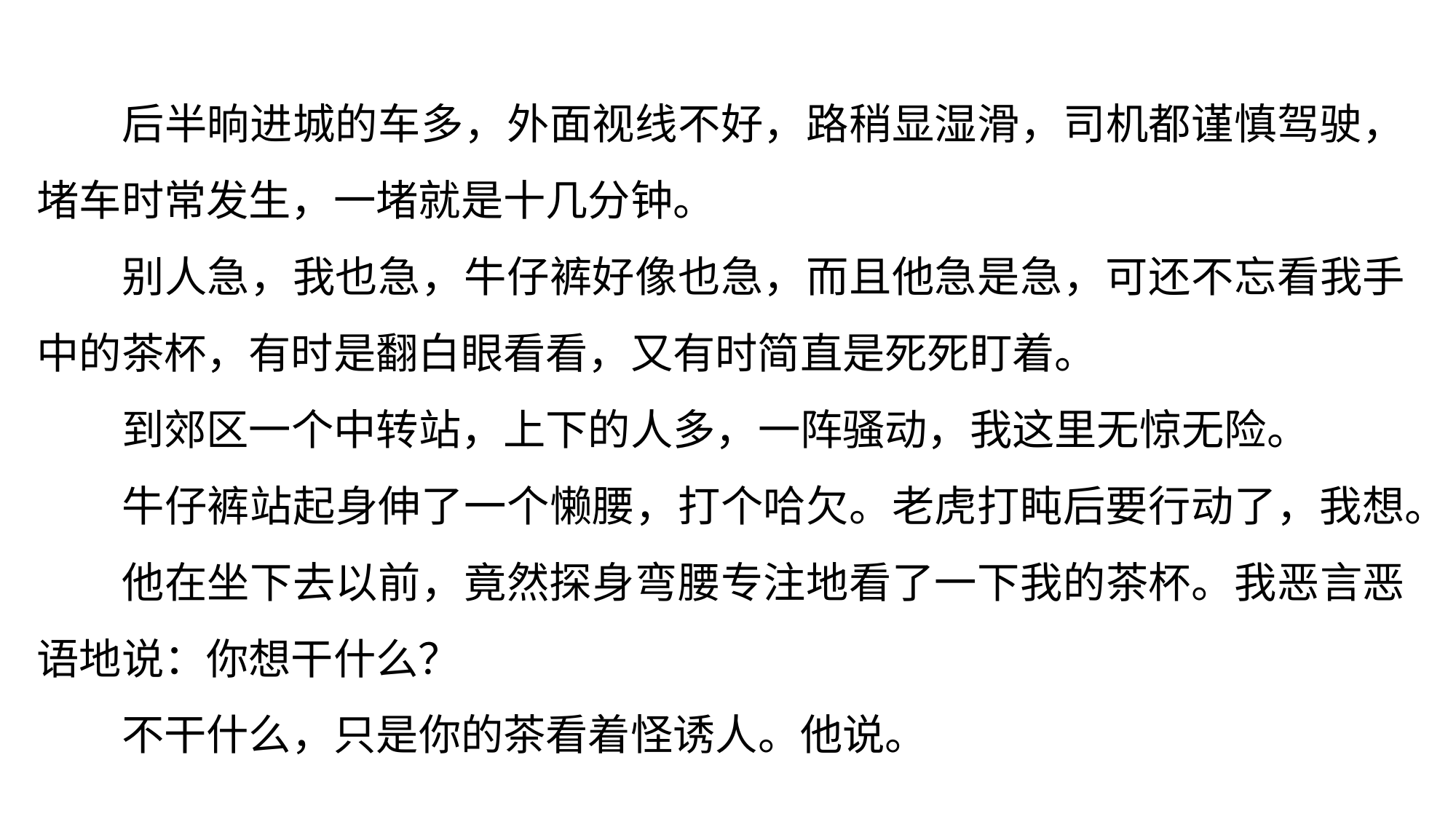

后半晌进城的车多，外面视线不好，路稍显湿滑，司机都谨慎驾驶，堵车时常发生，一堵就是十几分钟。
别人急，我也急，牛仔裤好像也急，而且他急是急，可还不忘看我手中的茶杯，有时是翻白眼看看，又有时简直是死死盯着。
到郊区一个中转站，上下的人多，一阵骚动，我这里无惊无险。
牛仔裤站起身伸了一个懒腰，打个哈欠。老虎打盹后要行动了，我想。
他在坐下去以前，竟然探身弯腰专注地看了一下我的茶杯。我恶言恶语地说：你想干什么？
不干什么，只是你的茶看着怪诱人。他说。